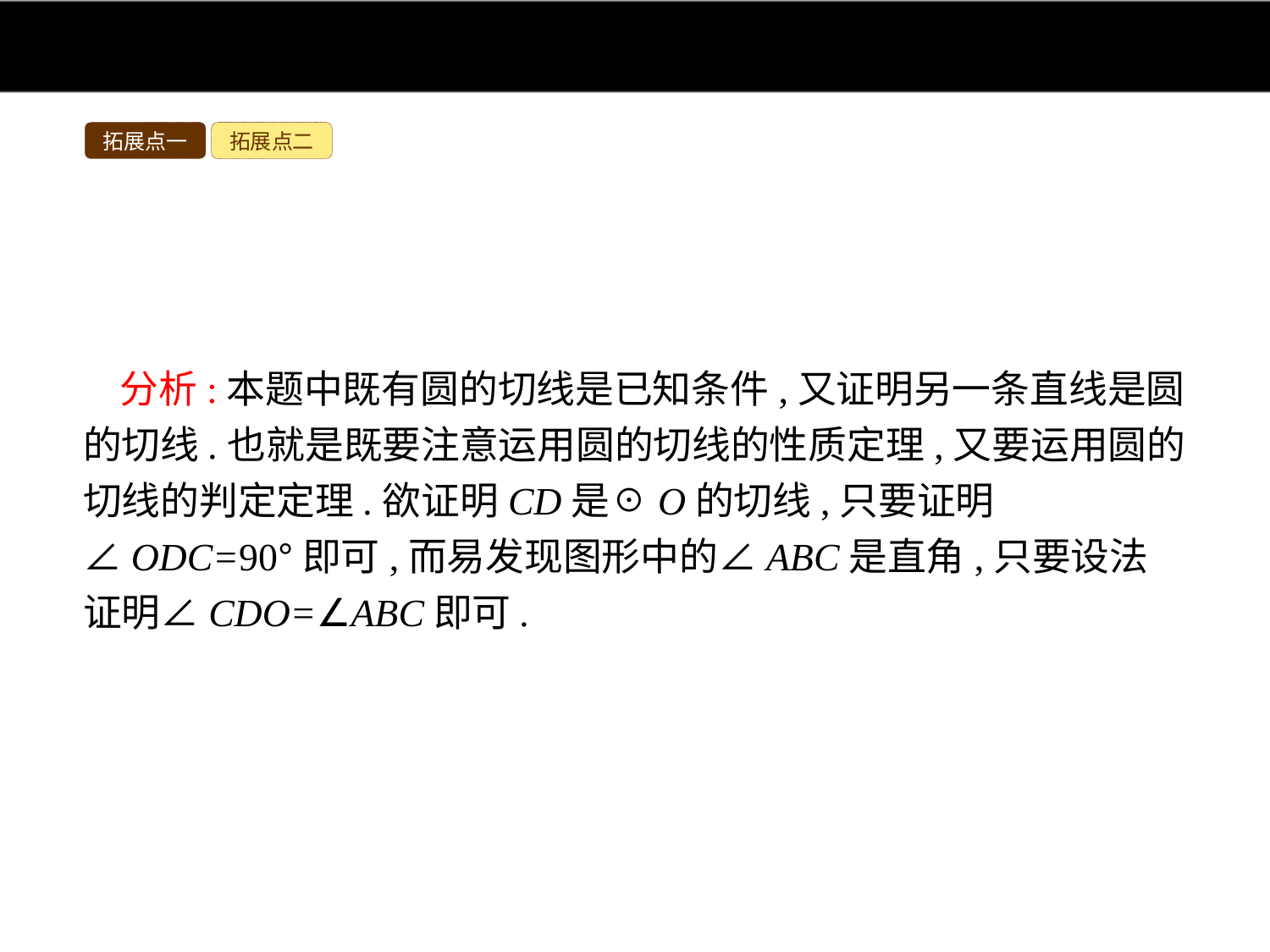

拓展点一
拓展点二
分析:本题中既有圆的切线是已知条件,又证明另一条直线是圆的切线.也就是既要注意运用圆的切线的性质定理,又要运用圆的切线的判定定理.欲证明CD是☉O的切线,只要证明∠ODC=90°即可,而易发现图形中的∠ABC是直角,只要设法证明∠CDO=∠ABC即可.